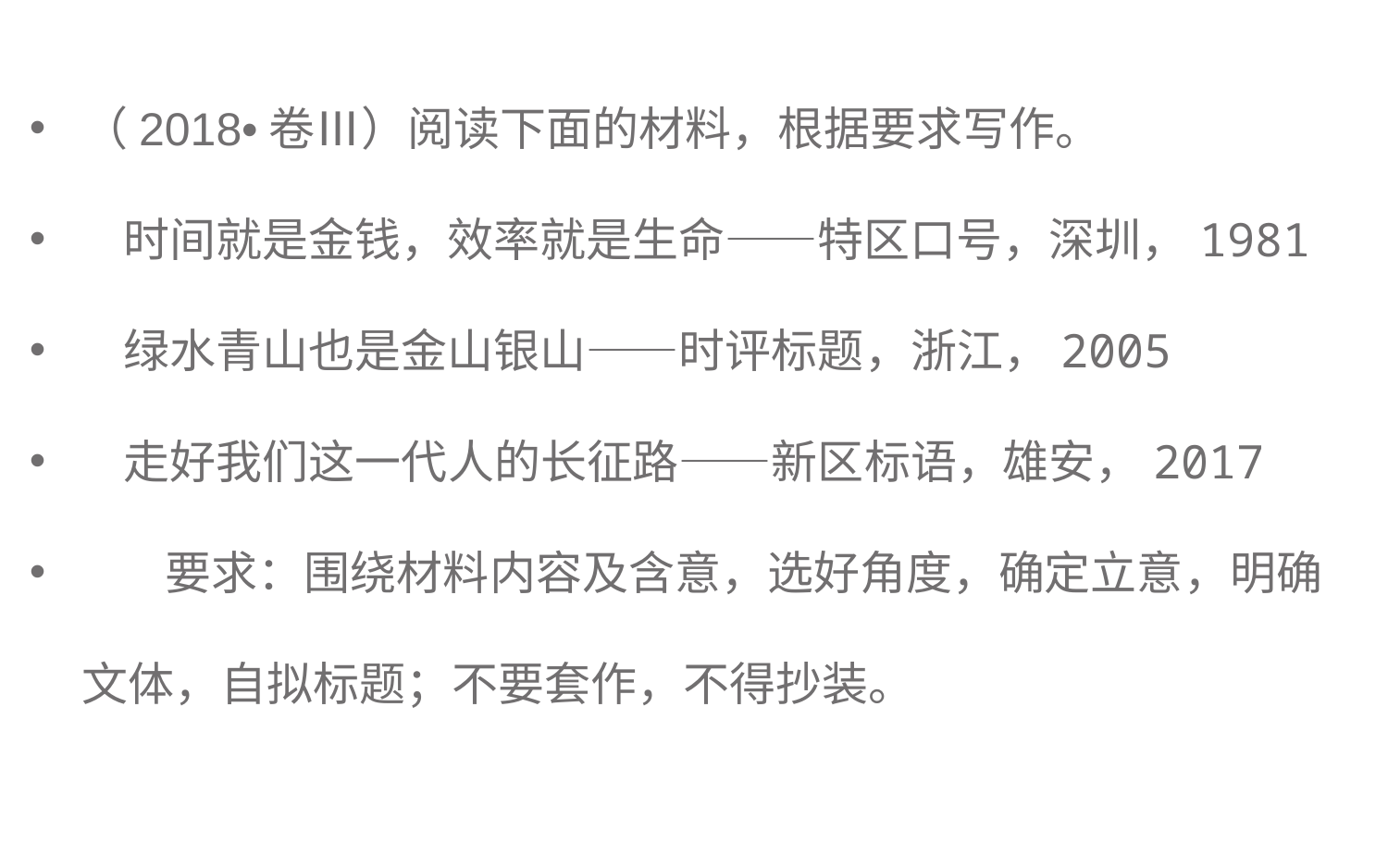

（2018•卷Ⅲ）阅读下面的材料，根据要求写作。
   时间就是金钱，效率就是生命——特区口号，深圳，1981
   绿水青山也是金山银山——时评标题，浙江，2005
   走好我们这一代人的长征路——新区标语，雄安，2017
       要求：围绕材料内容及含意，选好角度，确定立意，明确文体，自拟标题；不要套作，不得抄装。